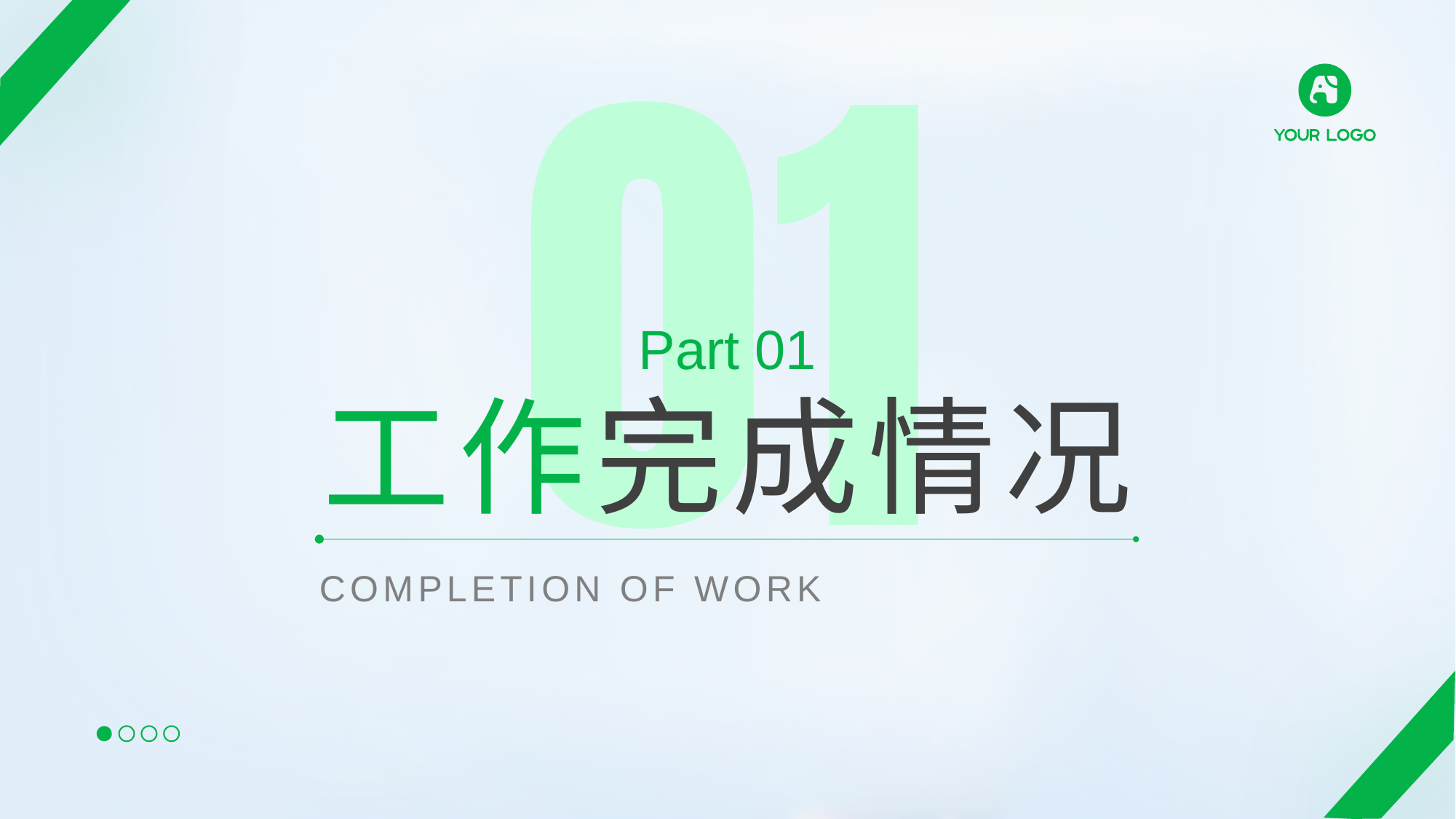

01

Part 01
工作完成情况
COMPLETION OF WORK